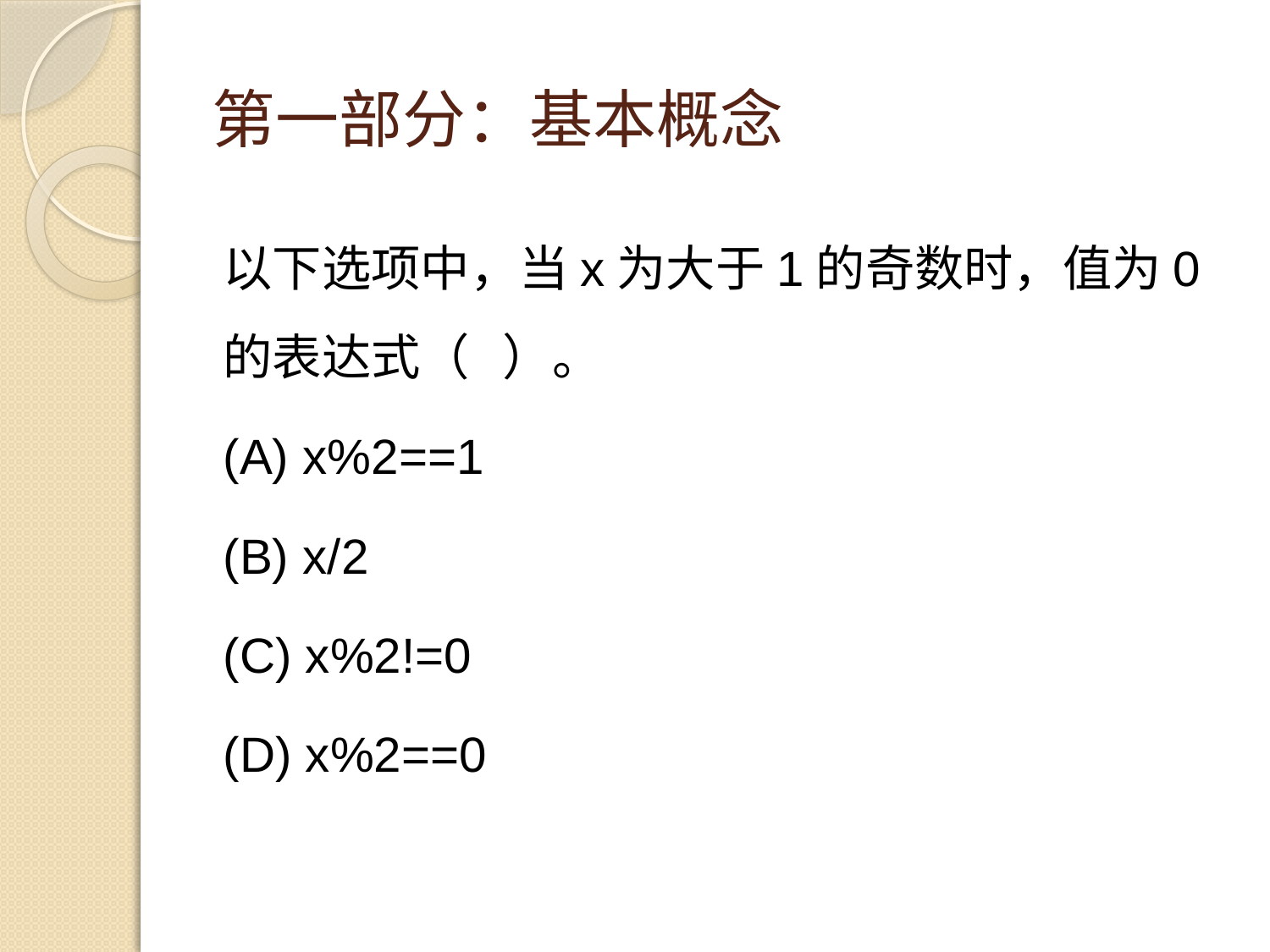

# 第一部分：基本概念
以下选项中，当x为大于1的奇数时，值为0的表达式（   ）。
(A) x%2==1
(B) x/2
(C) x%2!=0
(D) x%2==0